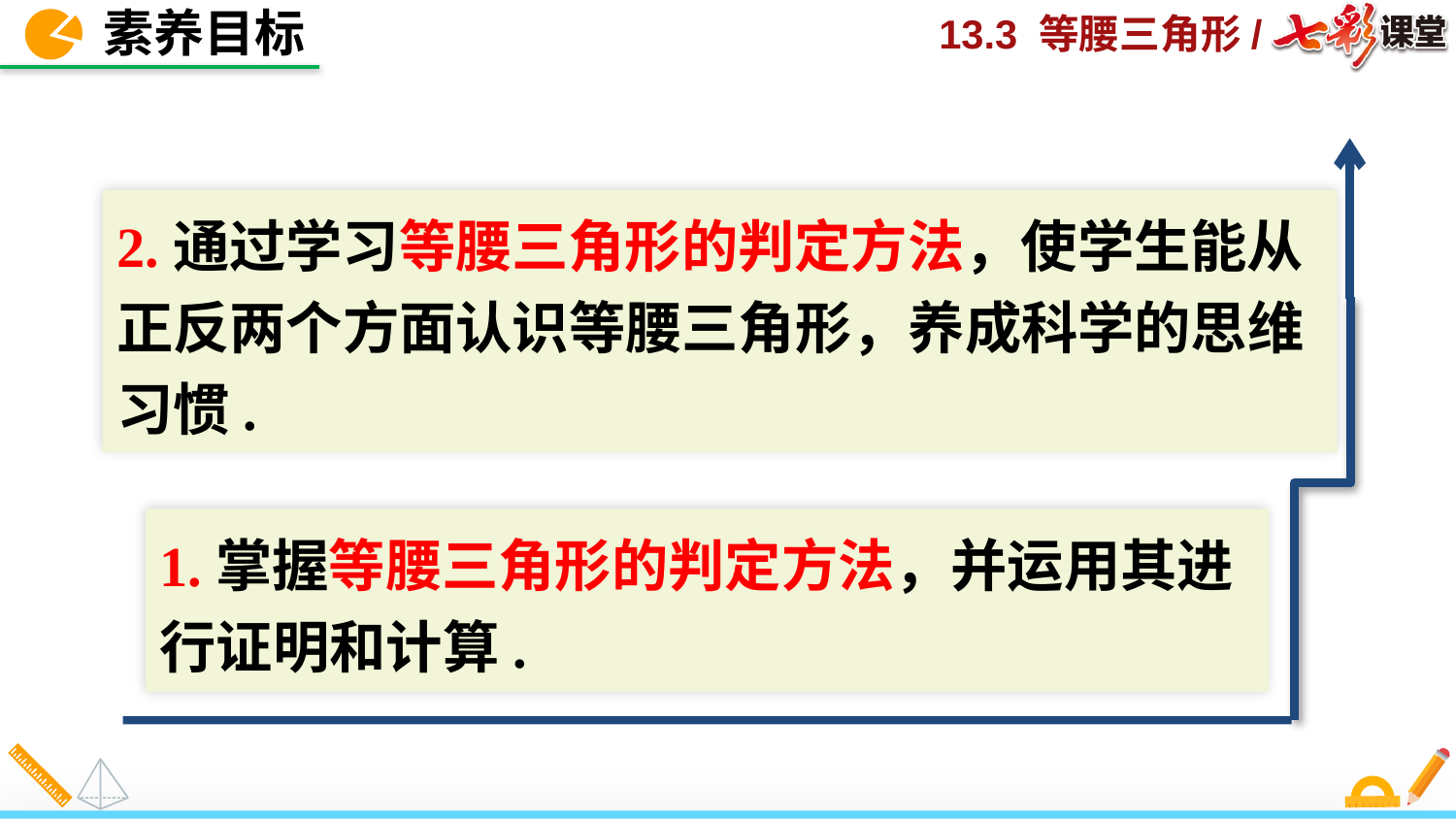

素养目标

2.通过学习等腰三角形的判定方法，使学生能从正反两个方面认识等腰三角形，养成科学的思维习惯.
1.掌握等腰三角形的判定方法，并运用其进行证明和计算.